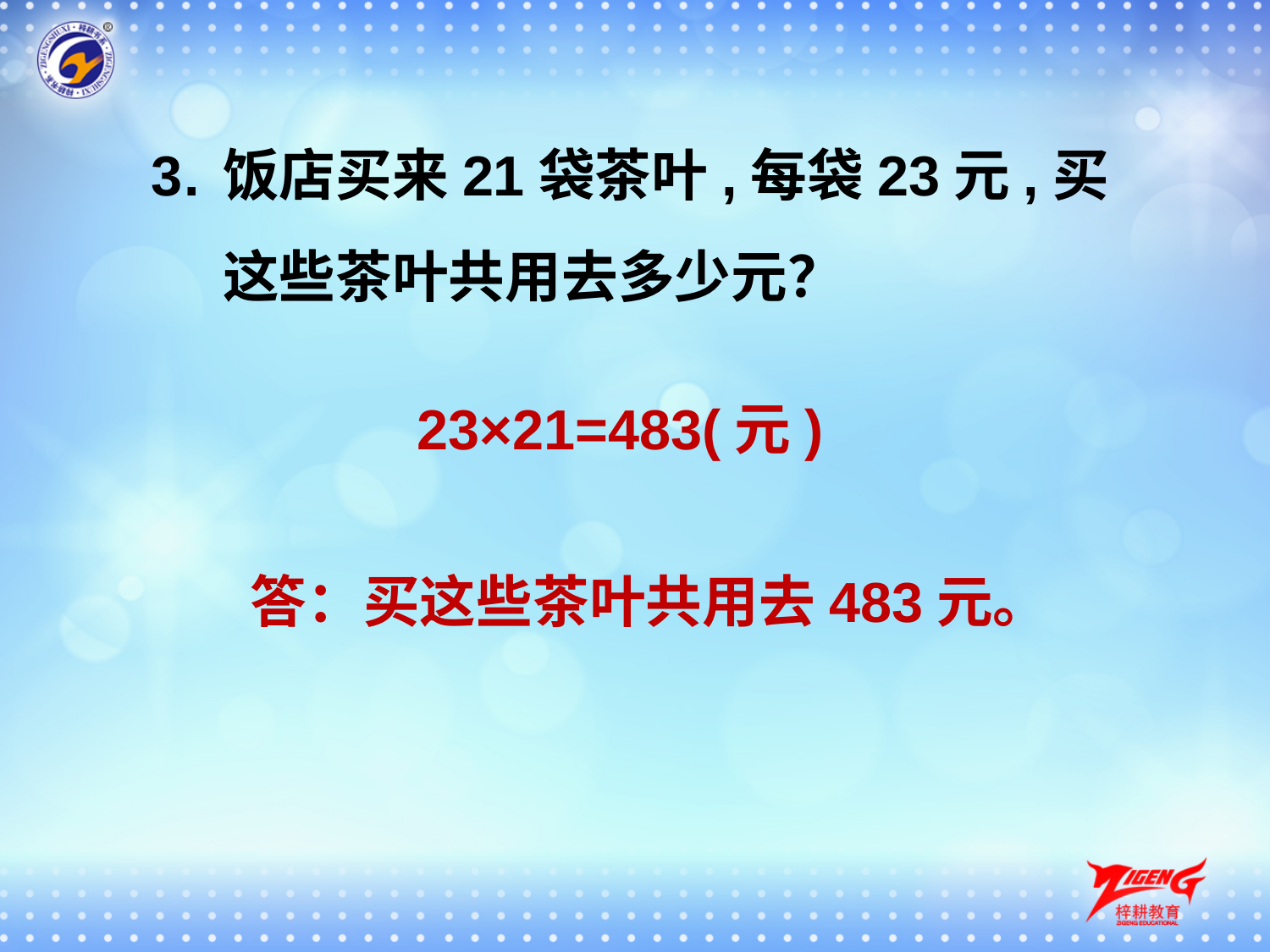

饭店买来21袋茶叶,每袋23元,买这些茶叶共用去多少元？
23×21=483(元)
答：买这些茶叶共用去483元。